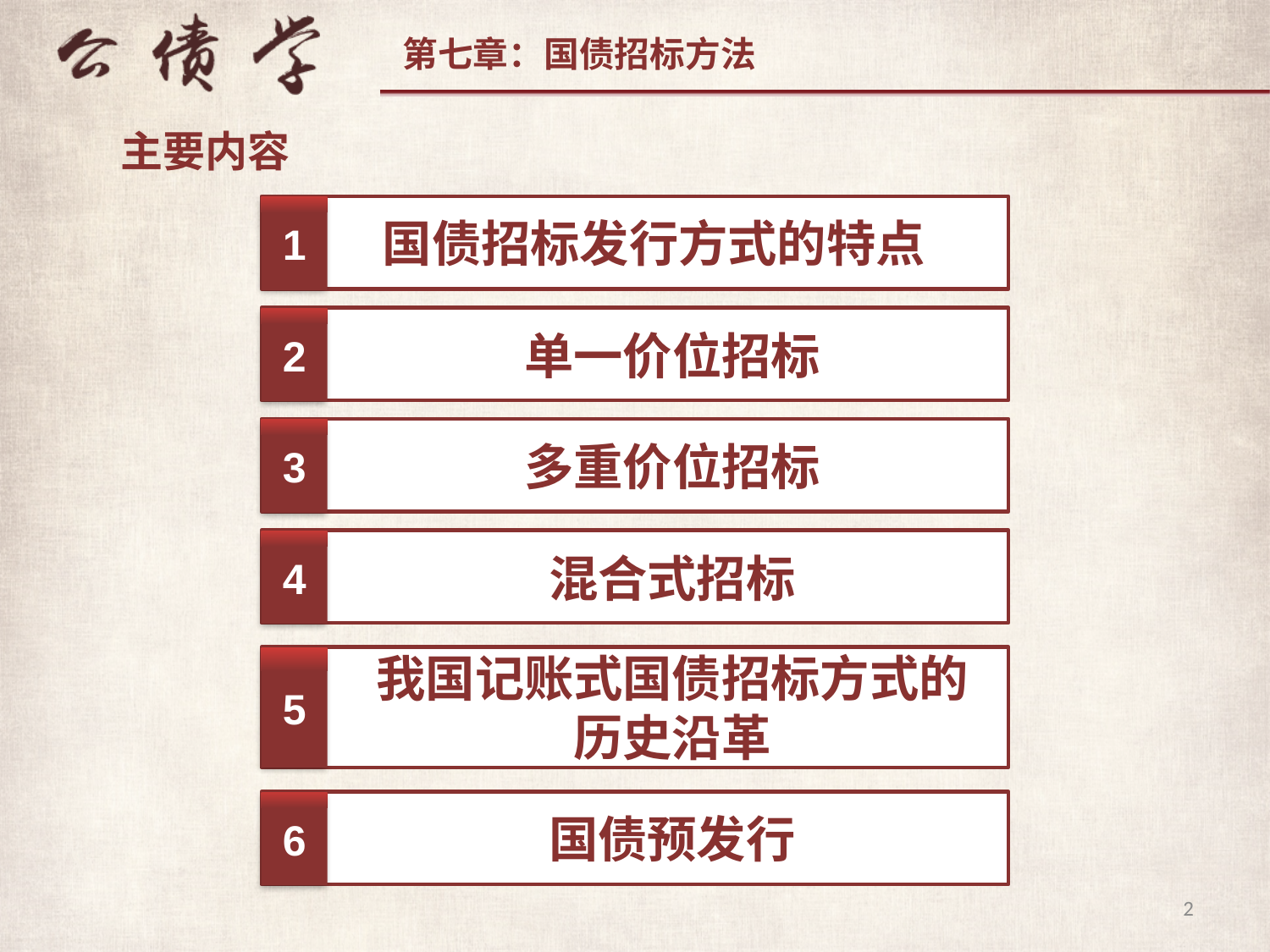

主要内容

1
国债招标发行方式的特点

2
单一价位招标

3
多重价位招标

4
混合式招标
我国记账式国债招标方式的历史沿革

5

6
国债预发行
2